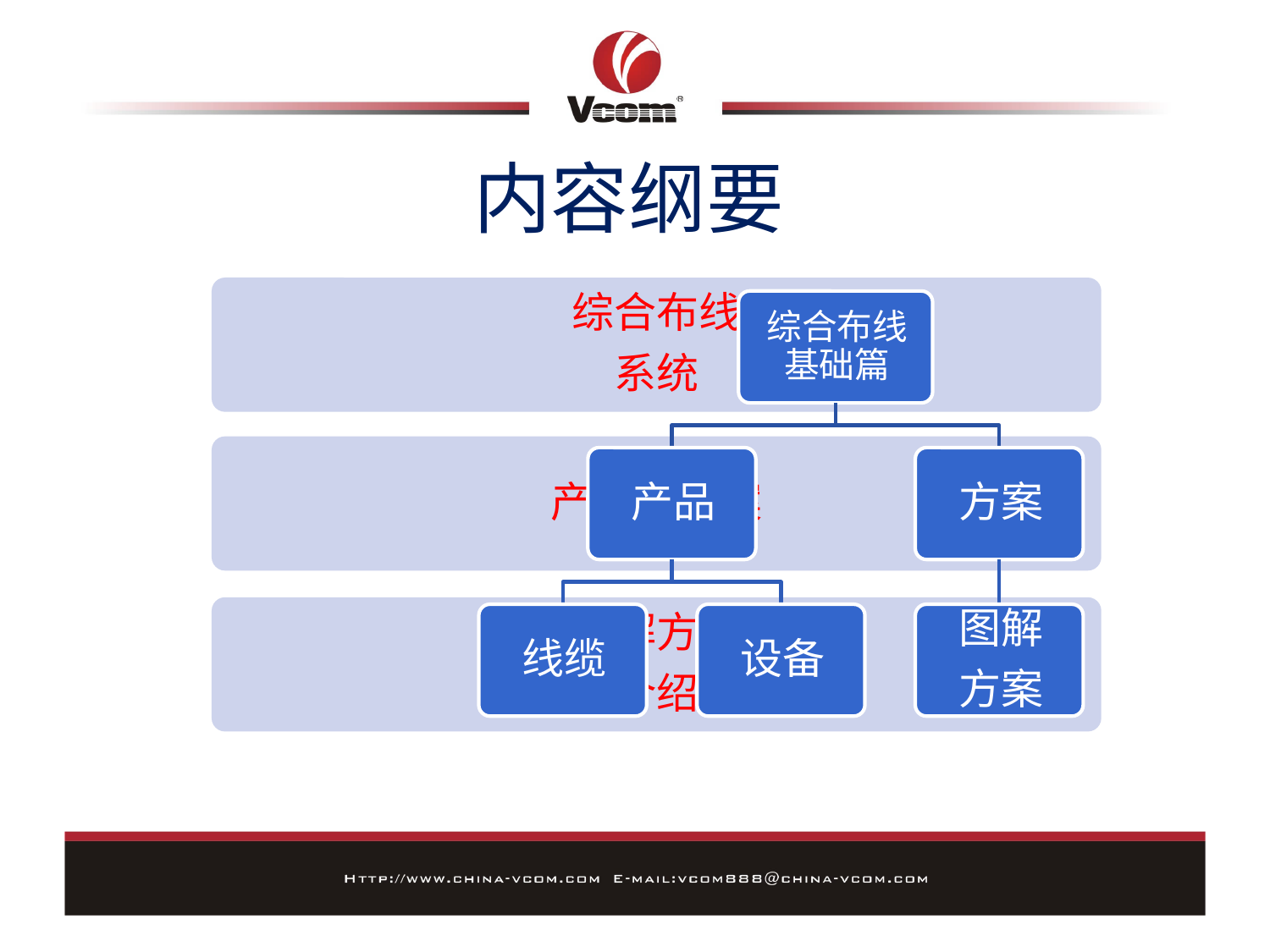

# 内容纲要
图解方案
介绍
产品及方案
综合布线
系统
综合布线基础篇
产品
线缆
设备
方案
图解
方案